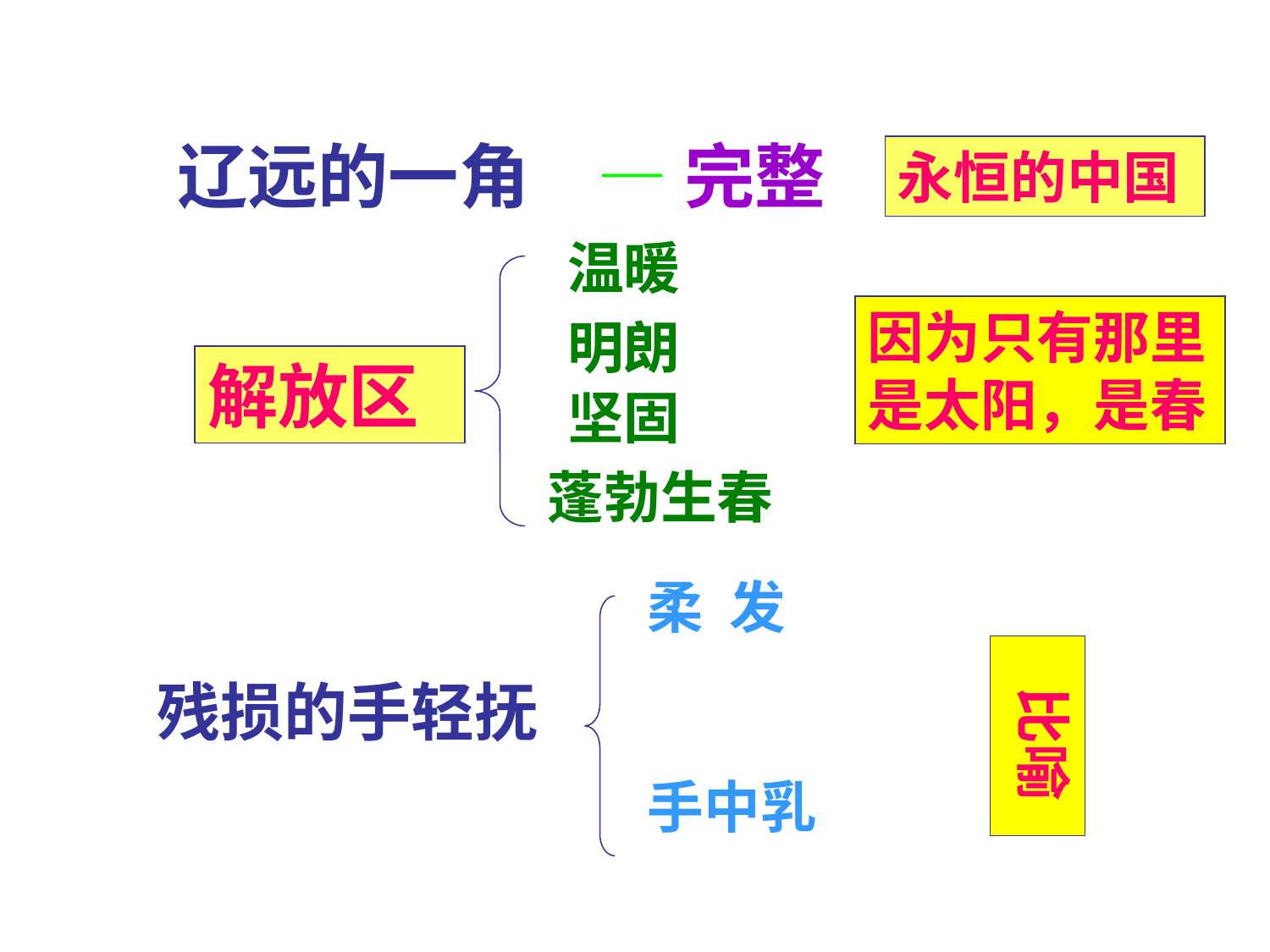

辽远的一角
—完整
永恒的中国
温暖

因为只有那里是太阳，是春
明朗
解放区
坚固
蓬勃生春
柔  发

  比喻
残损的手轻抚
手中乳